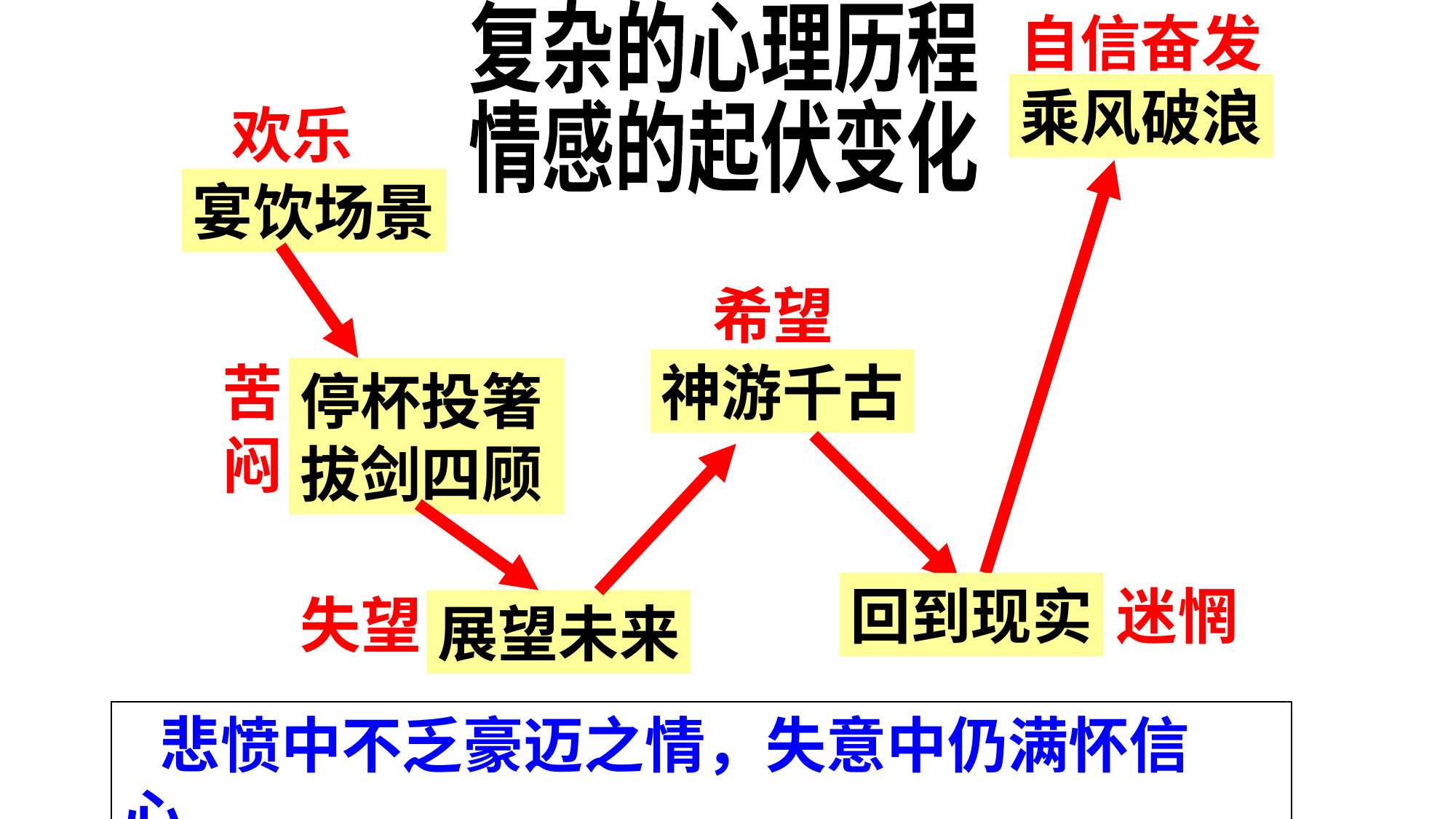

复杂的心理历程
情感的起伏变化
自信奋发
乘风破浪
欢乐

宴饮场景

希望
苦闷
神游千古
停杯投箸
拔剑四顾

回到现实
迷惘
失望
展望未来
  悲愤中不乏豪迈之情，失意中仍满怀信心。